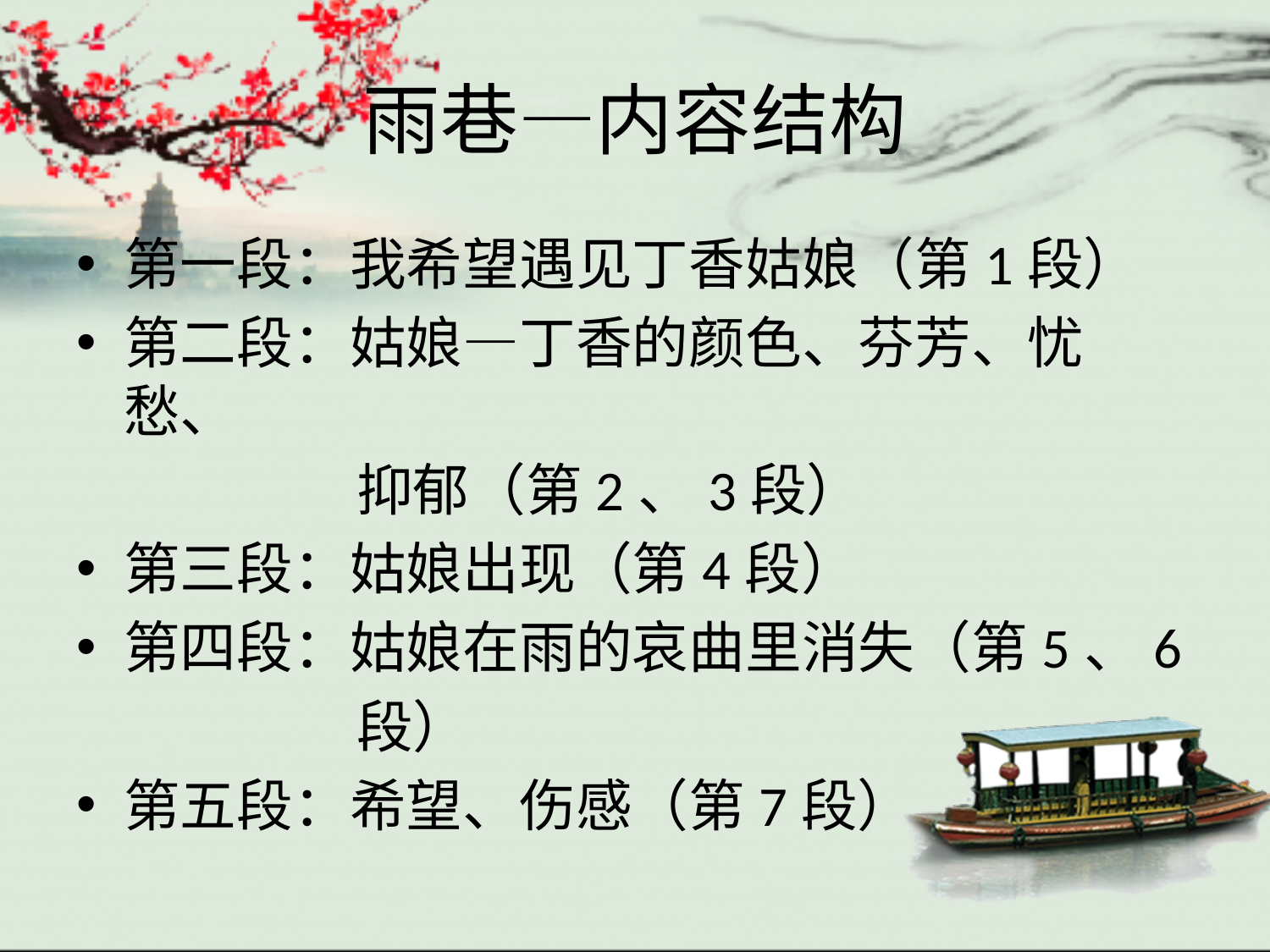

雨巷—内容结构
第一段：我希望遇见丁香姑娘（第1段）
第二段：姑娘—丁香的颜色、芬芳、忧愁、
                     抑郁（第2、3段）
第三段：姑娘出现（第4段）
第四段：姑娘在雨的哀曲里消失（第5、6
                     段）
第五段：希望、伤感（第7段）